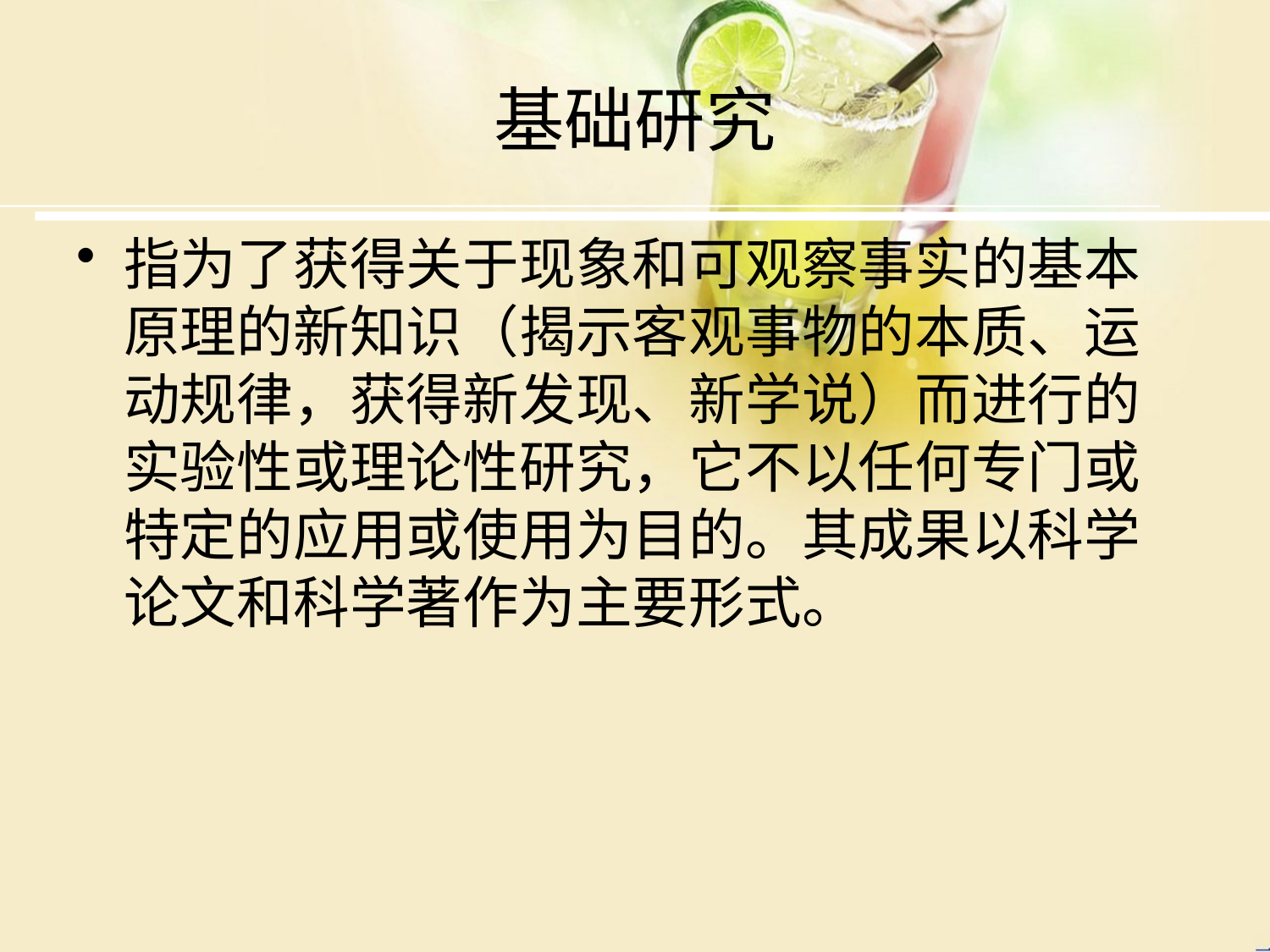

# 基础研究
指为了获得关于现象和可观察事实的基本原理的新知识（揭示客观事物的本质、运动规律，获得新发现、新学说）而进行的实验性或理论性研究，它不以任何专门或特定的应用或使用为目的。其成果以科学论文和科学著作为主要形式。